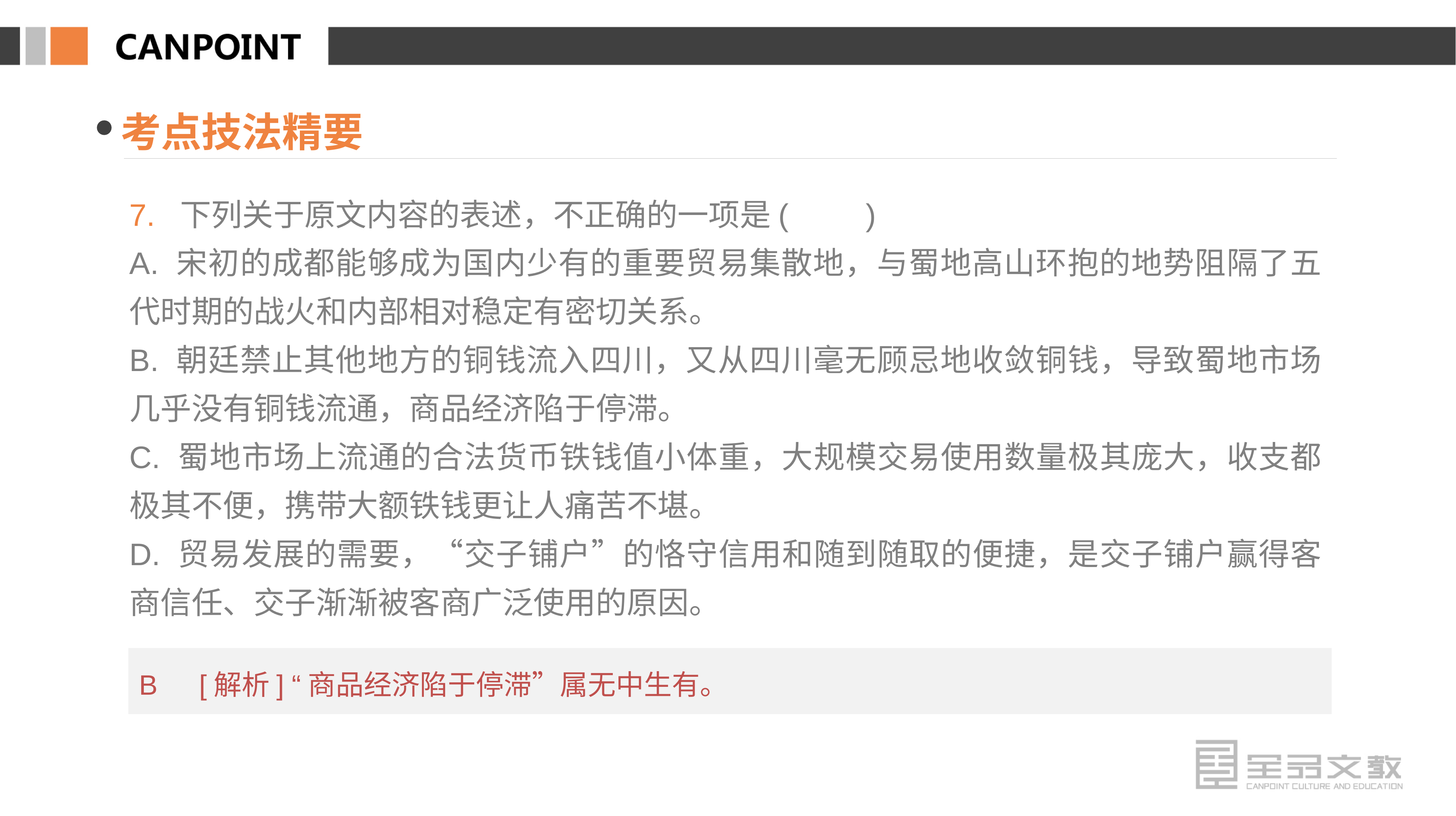

考点技法精要

7.  下列关于原文内容的表述，不正确的一项是(　　)
A. 宋初的成都能够成为国内少有的重要贸易集散地，与蜀地高山环抱的地势阻隔了五代时期的战火和内部相对稳定有密切关系。
B. 朝廷禁止其他地方的铜钱流入四川，又从四川毫无顾忌地收敛铜钱，导致蜀地市场几乎没有铜钱流通，商品经济陷于停滞。
C. 蜀地市场上流通的合法货币铁钱值小体重，大规模交易使用数量极其庞大，收支都极其不便，携带大额铁钱更让人痛苦不堪。
D. 贸易发展的需要，“交子铺户”的恪守信用和随到随取的便捷，是交子铺户赢得客商信任、交子渐渐被客商广泛使用的原因。

B　[解析] “商品经济陷于停滞”属无中生有。